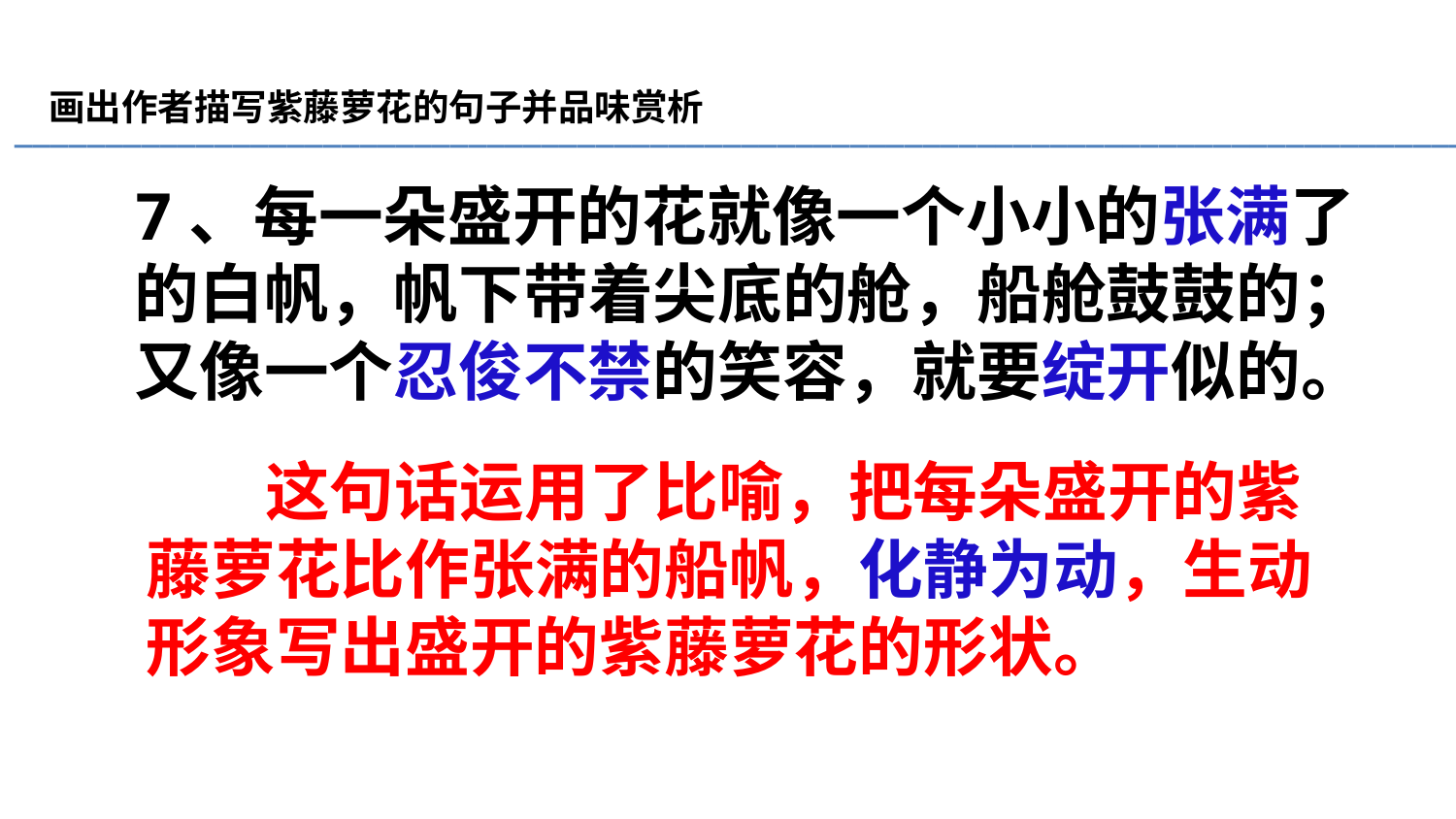

画出作者描写紫藤萝花的句子并品味赏析
________________________________________________________________________________
7、每一朵盛开的花就像一个小小的张满了的白帆，帆下带着尖底的舱，船舱鼓鼓的；又像一个忍俊不禁的笑容，就要绽开似的。
       这句话运用了比喻，把每朵盛开的紫藤萝花比作张满的船帆，化静为动，生动形象写出盛开的紫藤萝花的形状。